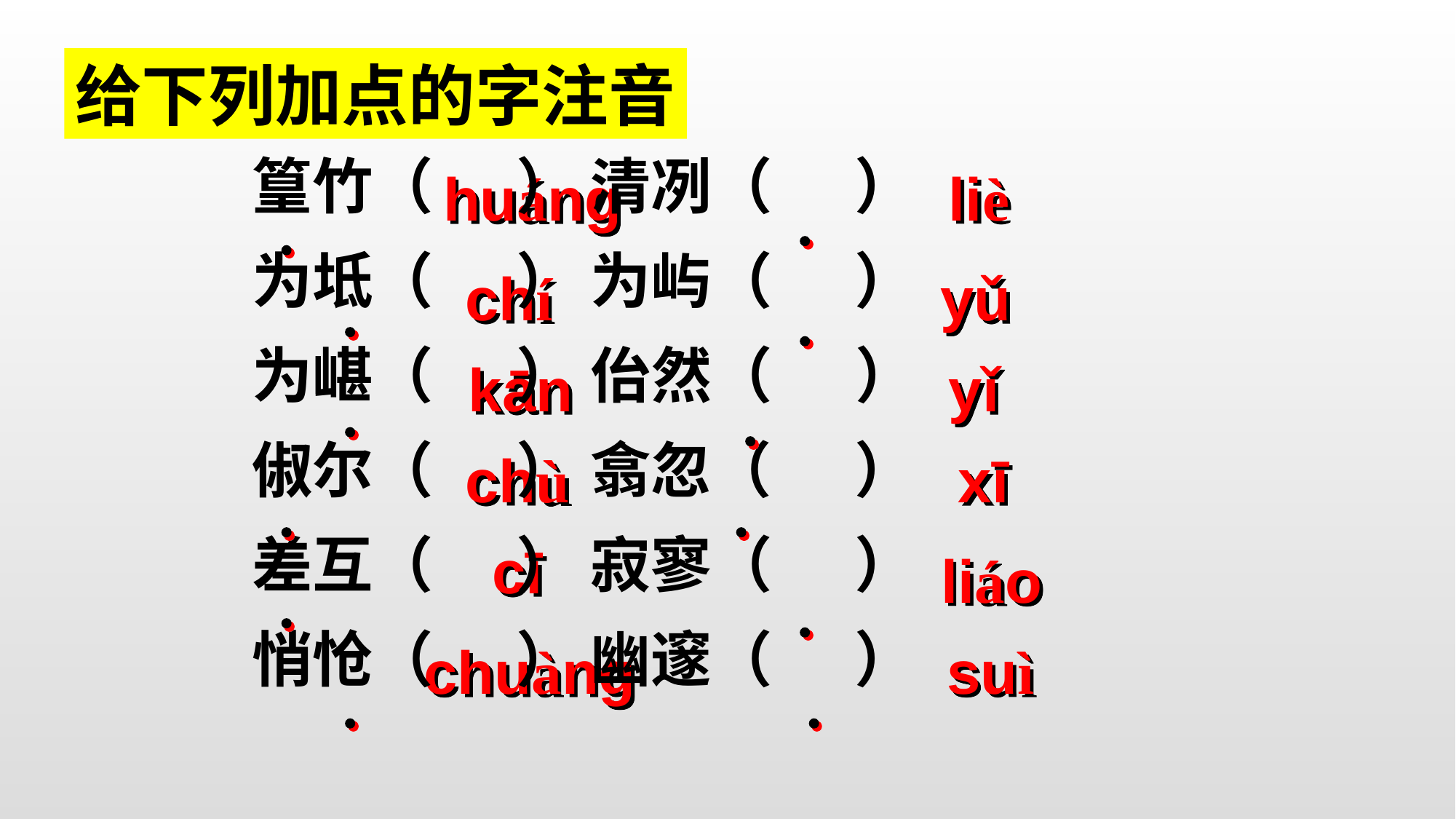

给下列加点的字注音

篁竹（      ） 清冽（      ）
为坻（      ） 为屿（      ）
为嵁（      ） 佁然（      ）
俶尔（      ） 翕忽（      ）
差互（      ） 寂寥（      ）
悄怆（      ） 幽邃（      ）

huáng
liè
chí
yǔ
kān
yǐ
chù
xī
cī
liáo
chuàng
suì